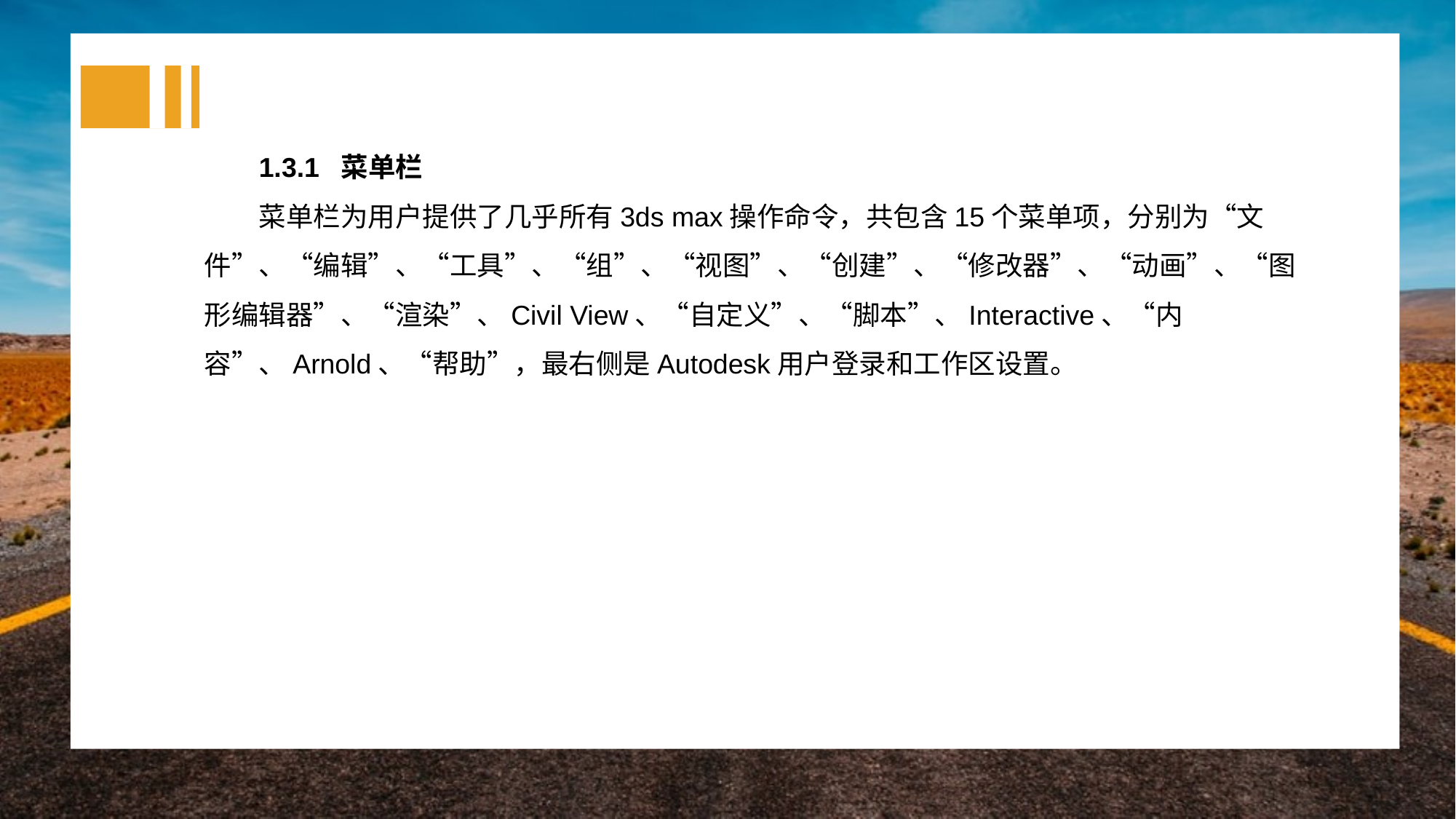

1.3.1  菜单栏
菜单栏为用户提供了几乎所有3ds max操作命令，共包含15个菜单项，分别为“文件”、“编辑”、“工具”、“组”、“视图”、“创建”、“修改器”、“动画”、“图形编辑器”、“渲染”、Civil View、“自定义”、“脚本”、Interactive、“内容”、Arnold、“帮助”，最右侧是Autodesk用户登录和工作区设置。